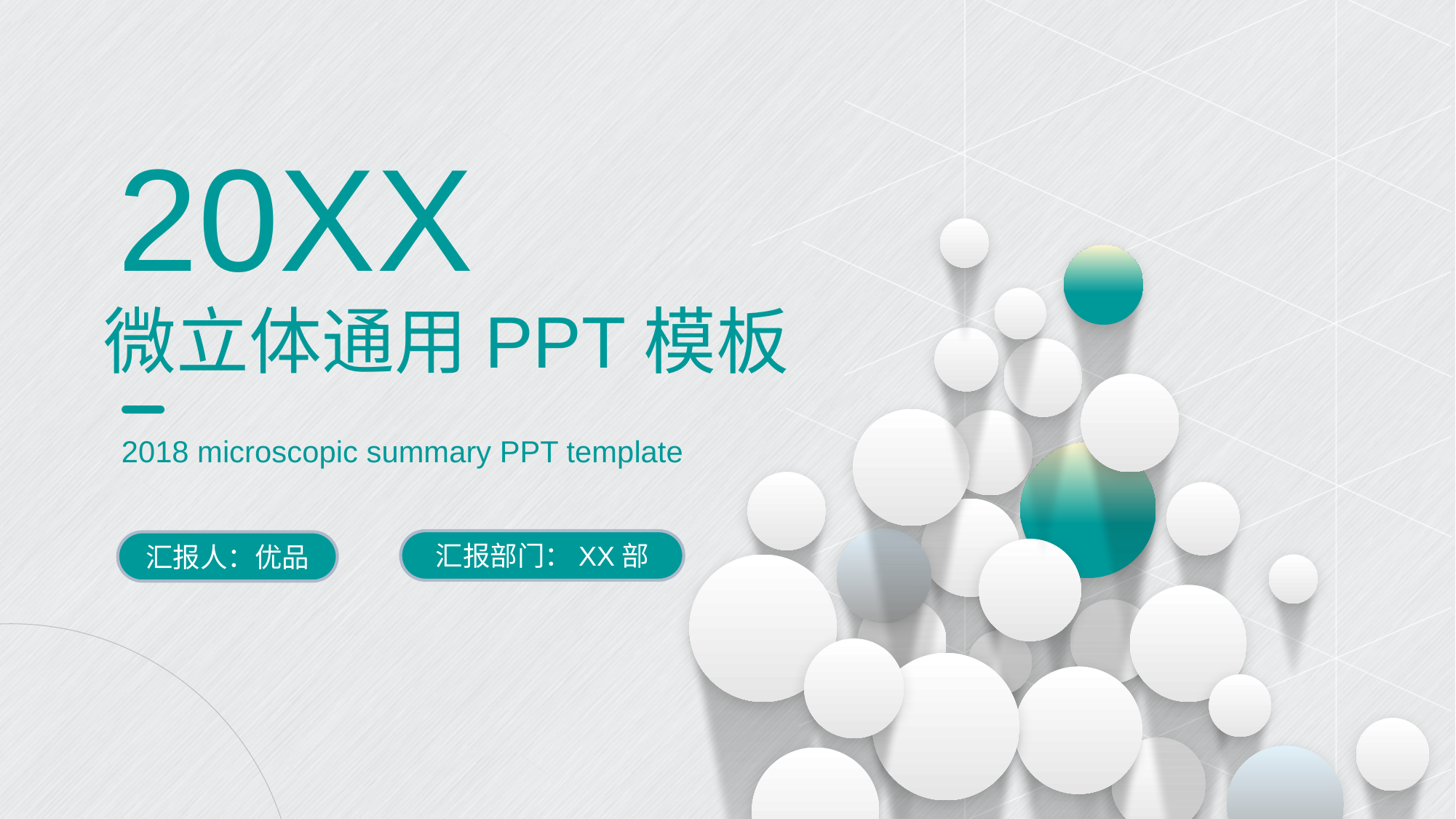

20XX

微立体通用PPT模板

2018 microscopic summary PPT template

汇报部门：XX部
汇报人：优品